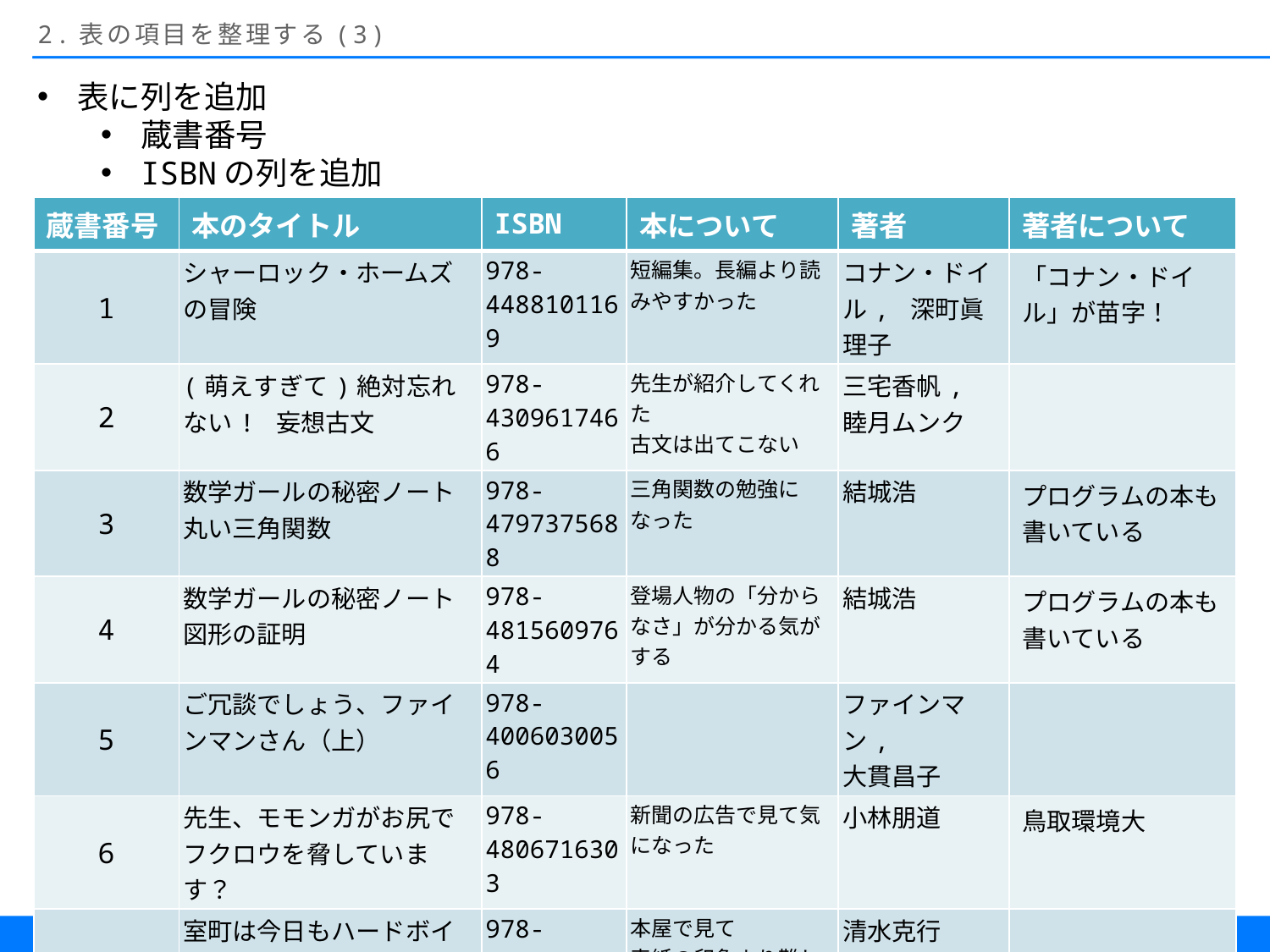

# 2.表の項目を整理する(3)

表に列を追加
蔵書番号
ISBNの列を追加
| 蔵書番号 | 本のタイトル | ISBN | 本について | 著者 | 著者について |
| --- | --- | --- | --- | --- | --- |
| 1 | シャーロック・ホームズの冒険 | 978-4488101169 | 短編集。長編より読みやすかった | コナン・ドイル, 深町眞理子 | 「コナン・ドイル」が苗字！ |
| 2 | (萌えすぎて)絶対忘れない! 妄想古文 | 978-4309617466 | 先生が紹介してくれた 古文は出てこない | 三宅香帆, 睦月ムンク |  |
| 3 | 数学ガールの秘密ノート 丸い三角関数 | 978-4797375688 | 三角関数の勉強になった | 結城浩 | プログラムの本も書いている |
| 4 | 数学ガールの秘密ノート 図形の証明 | 978-4815609764 | 登場人物の「分からなさ」が分かる気がする | 結城浩 | プログラムの本も書いている |
| 5 | ご冗談でしょう、ファインマンさん（上） | 978-4006030056 |  | ファインマン, 大貫昌子 |  |
| 6 | 先生、モモンガがお尻でフクロウを脅しています？ | 978-4806716303 | 新聞の広告で見て気になった | 小林朋道 | 鳥取環境大 |
| 7 | 室町は今日もハードボイルド | 978-4103541615 | 本屋で見て 表紙の印象より難しい | 清水克行 |  |
| 8 | SDGsは地理で学べ | 978-4480684370 | 地理苦手… | 宇野仙 | 予備校の講師 |